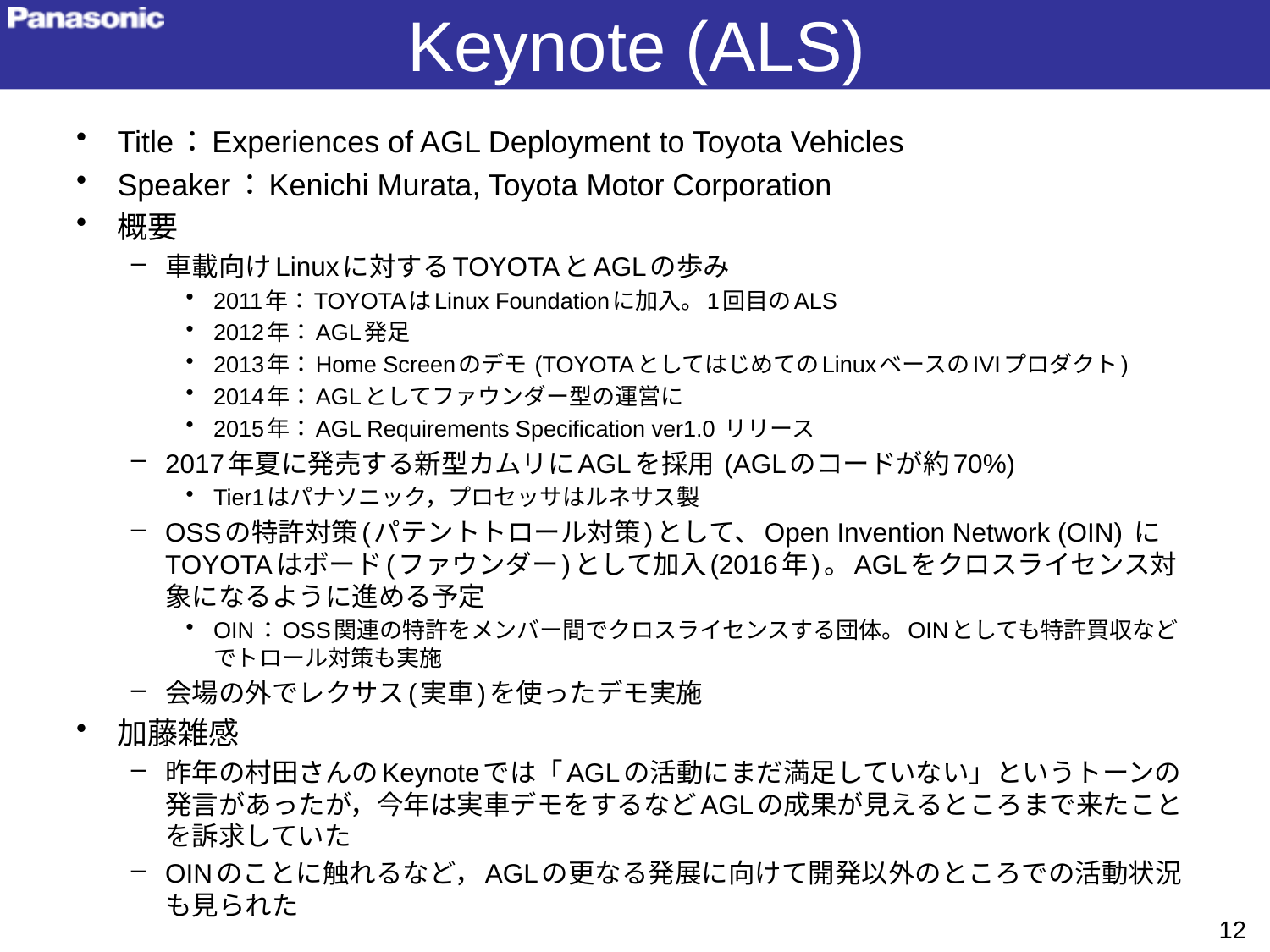

# Keynote (ALS)
Title：Experiences of AGL Deployment to Toyota Vehicles
Speaker：Kenichi Murata, Toyota Motor Corporation
概要
車載向けLinuxに対するTOYOTAとAGLの歩み
2011年：TOYOTAはLinux Foundationに加入。1回目のALS
2012年：AGL発足
2013年：Home Screenのデモ (TOYOTAとしてはじめてのLinuxベースのIVIプロダクト)
2014年：AGLとしてファウンダー型の運営に
2015年：AGL Requirements Specification ver1.0 リリース
2017年夏に発売する新型カムリにAGLを採用 (AGLのコードが約70%)
Tier1はパナソニック，プロセッサはルネサス製
OSSの特許対策(パテントトロール対策)として、Open Invention Network (OIN) にTOYOTAはボード(ファウンダー)として加入(2016年)。AGLをクロスライセンス対象になるように進める予定
OIN：OSS関連の特許をメンバー間でクロスライセンスする団体。OINとしても特許買収などでトロール対策も実施
会場の外でレクサス(実車)を使ったデモ実施
加藤雑感
昨年の村田さんのKeynoteでは「AGLの活動にまだ満足していない」というトーンの発言があったが，今年は実車デモをするなどAGLの成果が見えるところまで来たことを訴求していた
OINのことに触れるなど，AGLの更なる発展に向けて開発以外のところでの活動状況も見られた
12